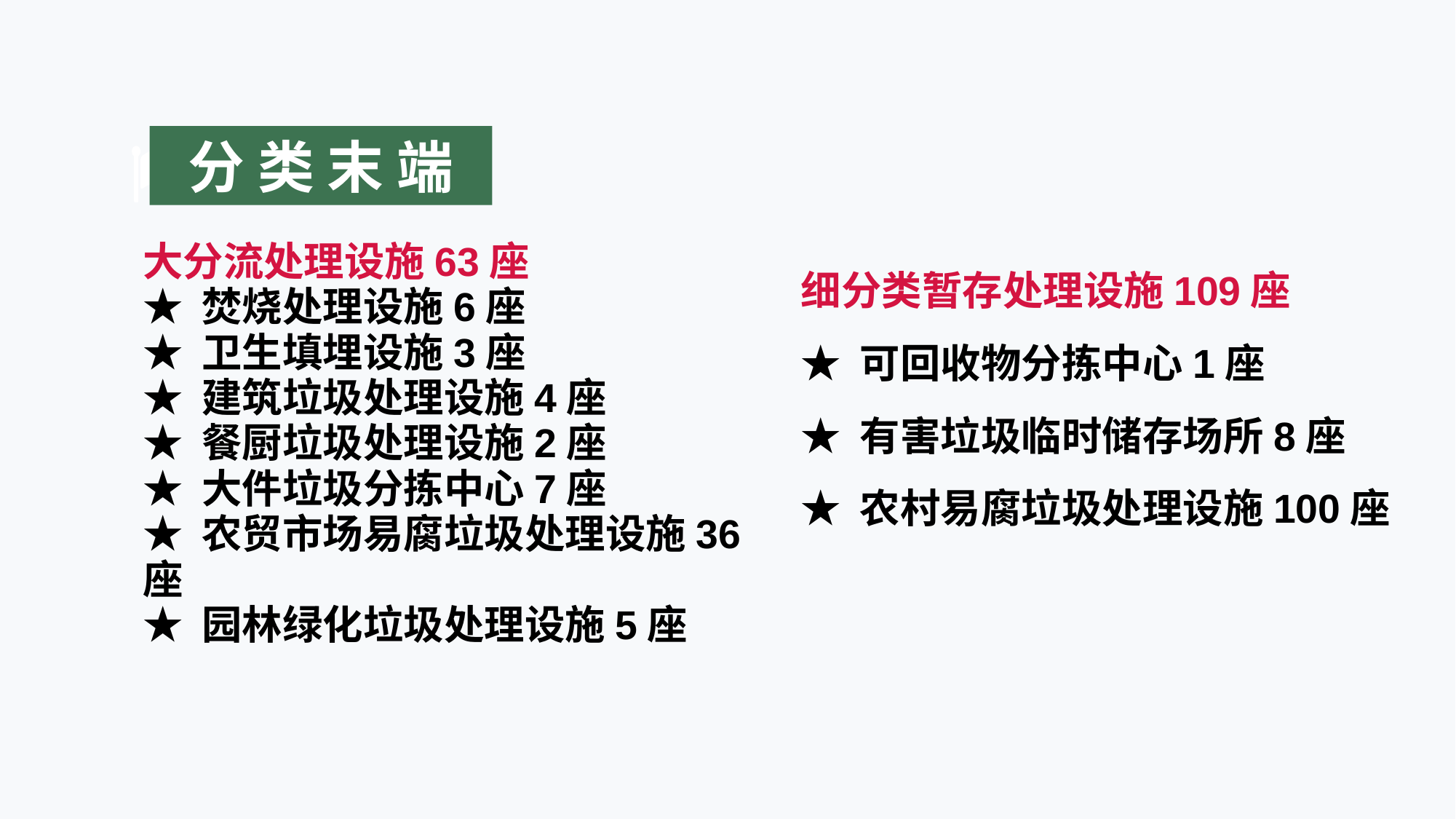

分 类 末 端

大分流处理设施63座
★ 焚烧处理设施6座
★ 卫生填埋设施3座
★ 建筑垃圾处理设施4座
★ 餐厨垃圾处理设施2座
★ 大件垃圾分拣中心7座
★ 农贸市场易腐垃圾处理设施36座
★ 园林绿化垃圾处理设施5座
细分类暂存处理设施109座
★ 可回收物分拣中心1座
★ 有害垃圾临时储存场所8座
★ 农村易腐垃圾处理设施100座